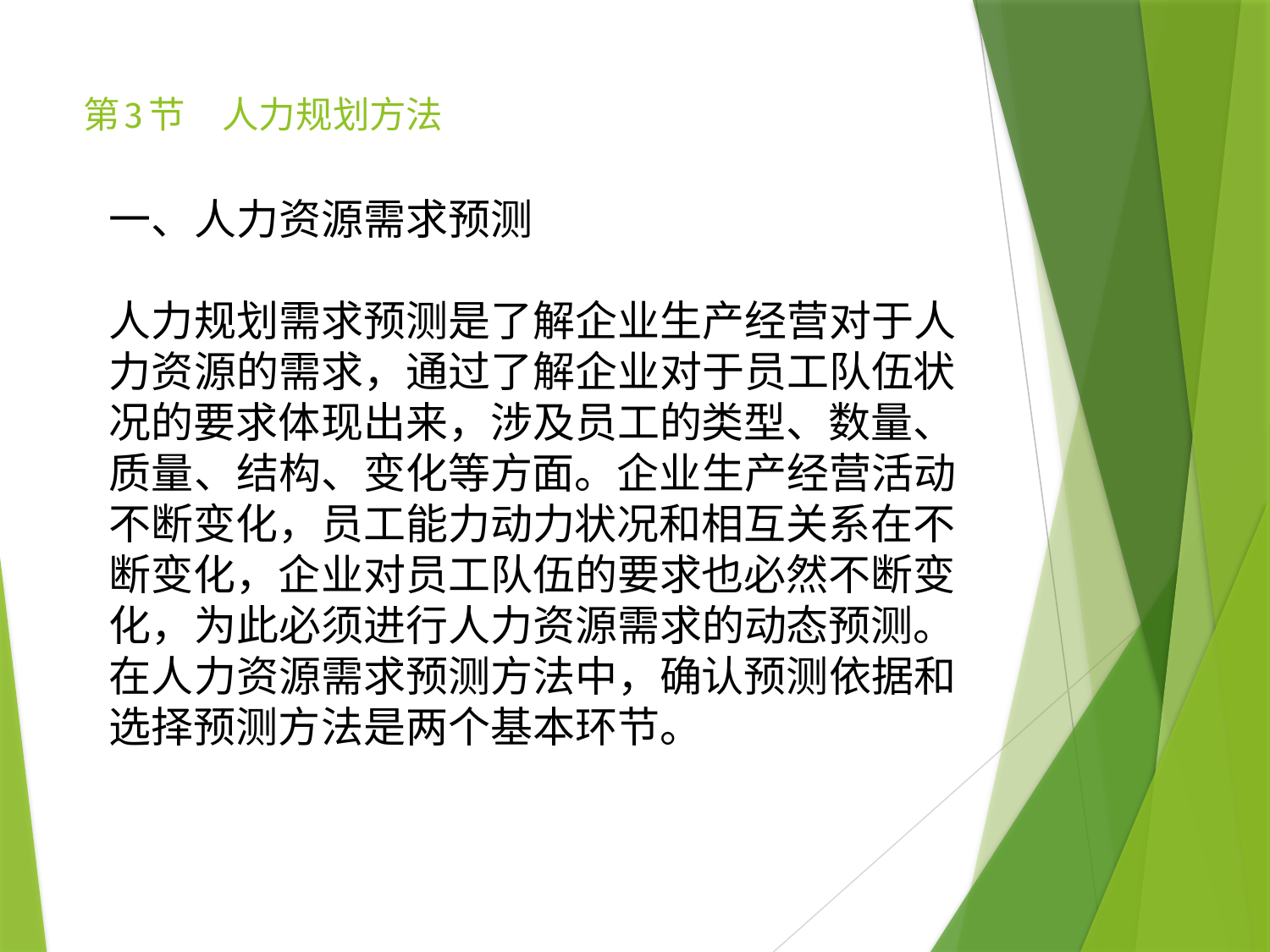

# 第3节　人力规划方法
一、人力资源需求预测

人力规划需求预测是了解企业生产经营对于人力资源的需求，通过了解企业对于员工队伍状况的要求体现出来，涉及员工的类型、数量、质量、结构、变化等方面。企业生产经营活动不断变化，员工能力动力状况和相互关系在不断变化，企业对员工队伍的要求也必然不断变化，为此必须进行人力资源需求的动态预测。在人力资源需求预测方法中，确认预测依据和选择预测方法是两个基本环节。